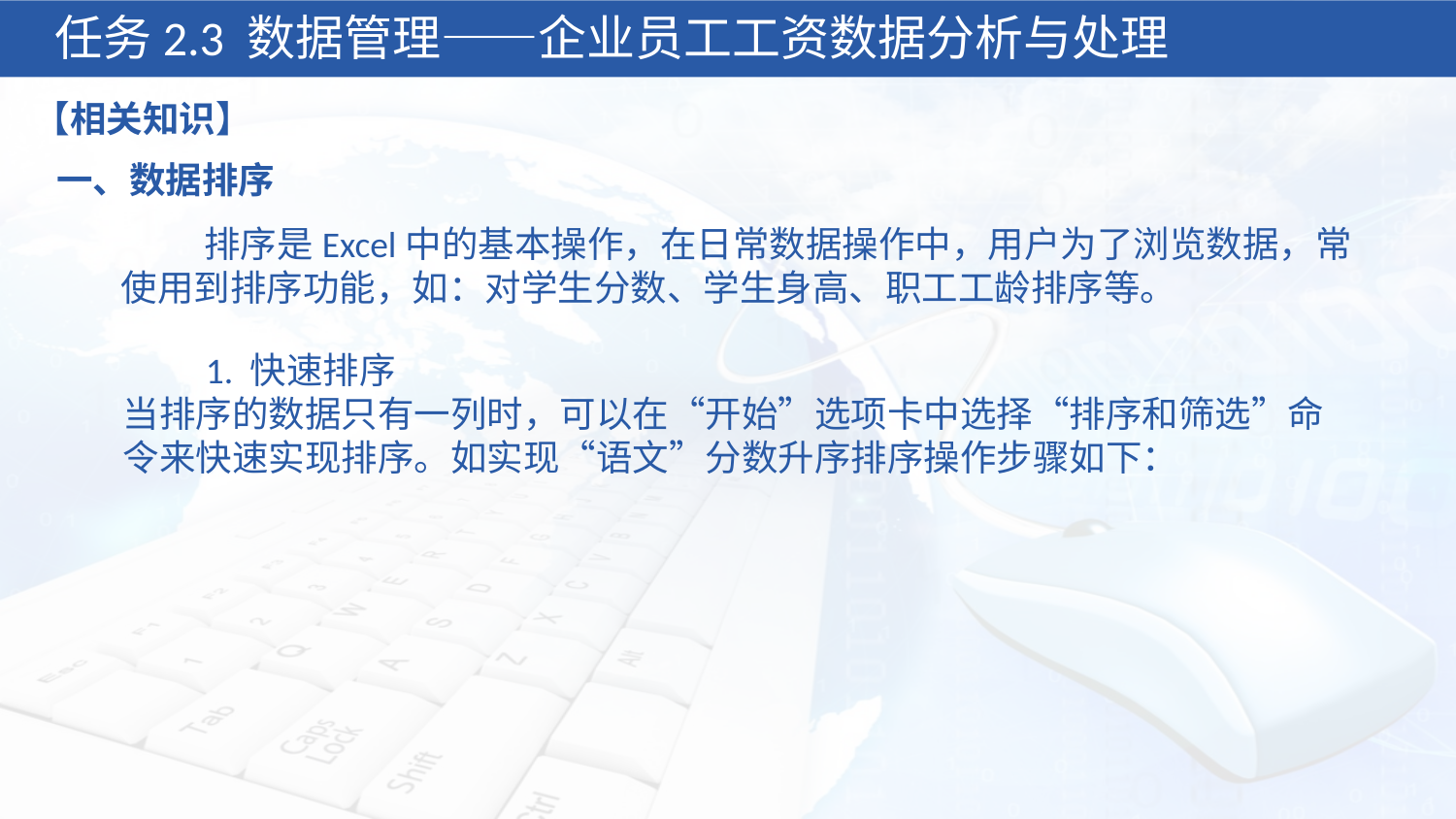

任务2.3 数据管理——企业员工工资数据分析与处理
【相关知识】
一、数据排序
         排序是Excel中的基本操作，在日常数据操作中，用户为了浏览数据，常使用到排序功能，如：对学生分数、学生身高、职工工龄排序等。
          1. 快速排序
当排序的数据只有一列时，可以在“开始”选项卡中选择“排序和筛选”命令来快速实现排序。如实现“语文”分数升序排序操作步骤如下：